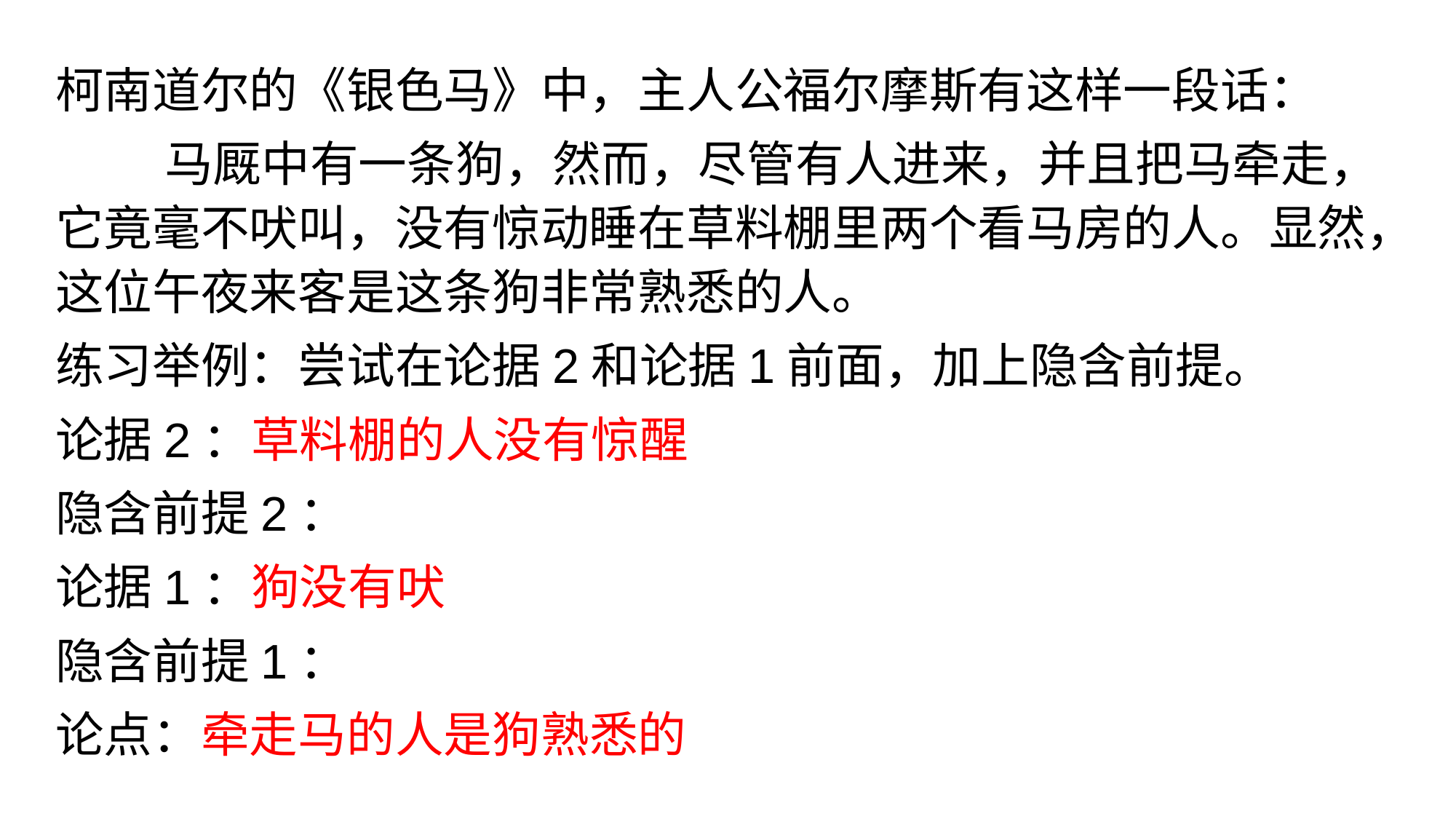

柯南道尔的《银色马》中，主人公福尔摩斯有这样一段话：
	马厩中有一条狗，然而，尽管有人进来，并且把马牵走，它竟毫不吠叫，没有惊动睡在草料棚里两个看马房的人。显然，这位午夜来客是这条狗非常熟悉的人。
练习举例：尝试在论据2和论据1前面，加上隐含前提。
论据2：草料棚的人没有惊醒
隐含前提2：
论据1：狗没有吠
隐含前提1：
论点：牵走马的人是狗熟悉的